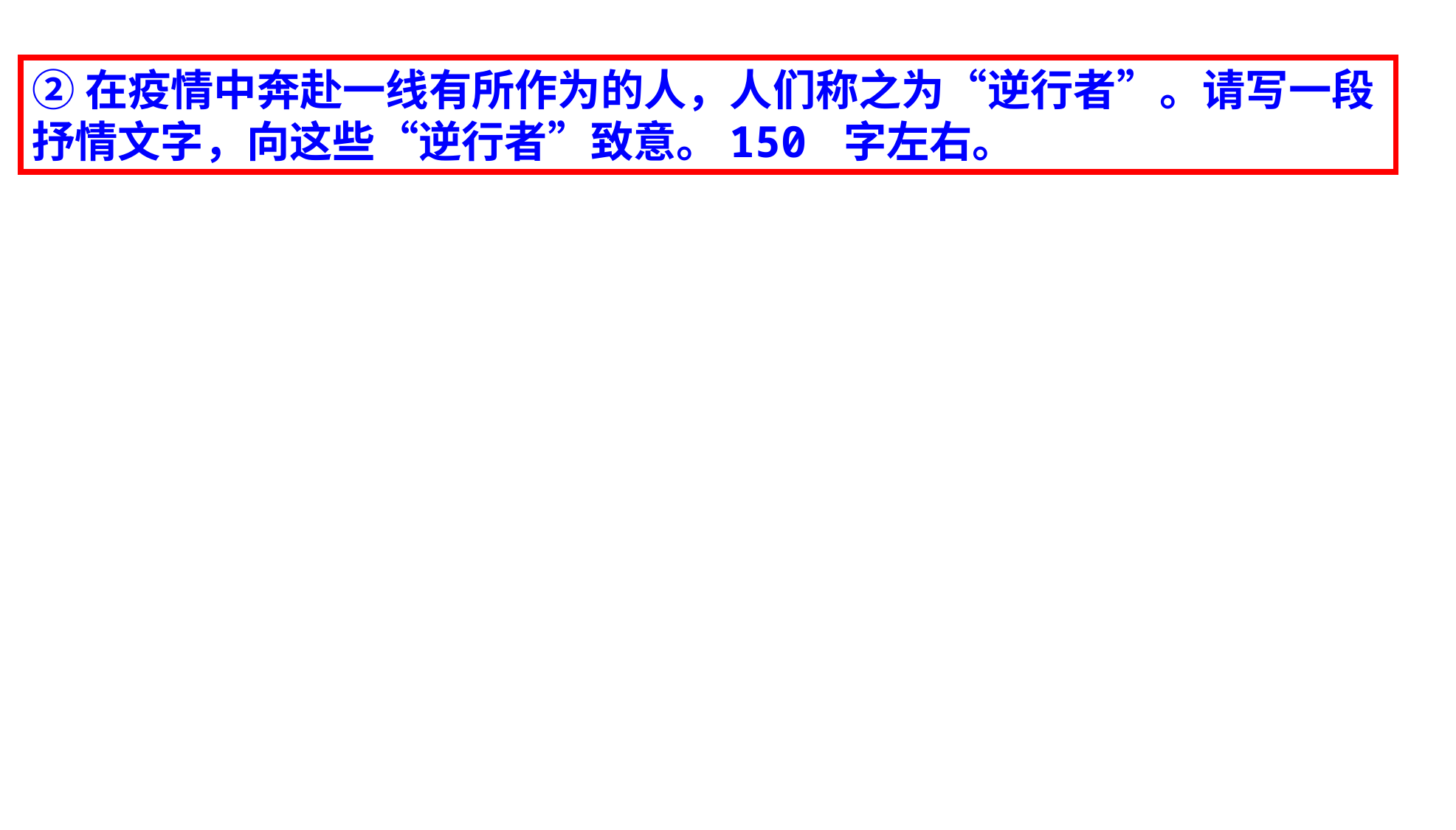

②在疫情中奔赴一线有所作为的人，人们称之为“逆行者”。请写一段抒情文字，向这些“逆行者”致意。150 字左右。